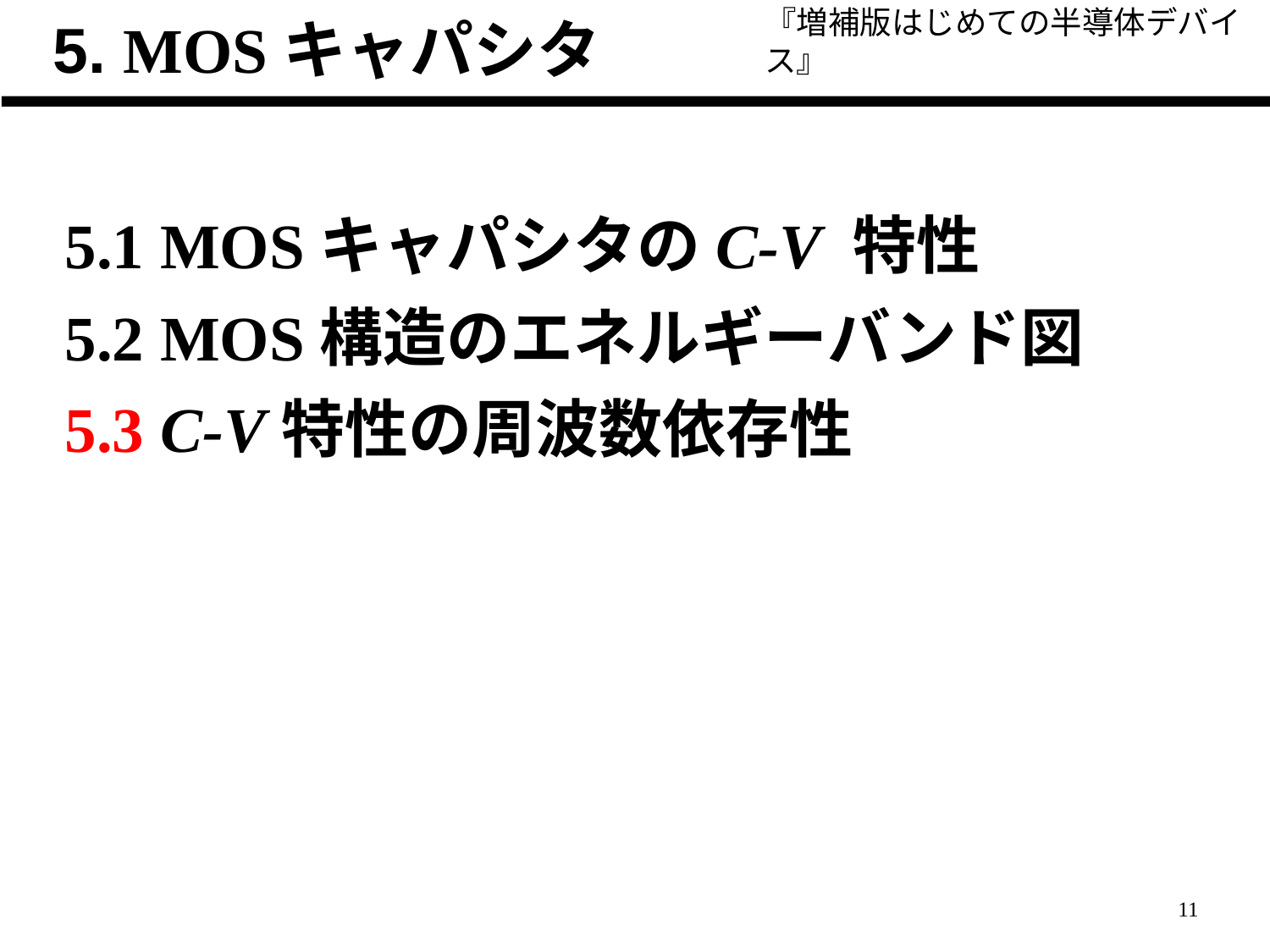

『増補版はじめての半導体デバイス』
# 5. MOSキャパシタ
5.1 MOSキャパシタのC-V 特性
5.2 MOS構造のエネルギーバンド図
5.3 C-V特性の周波数依存性